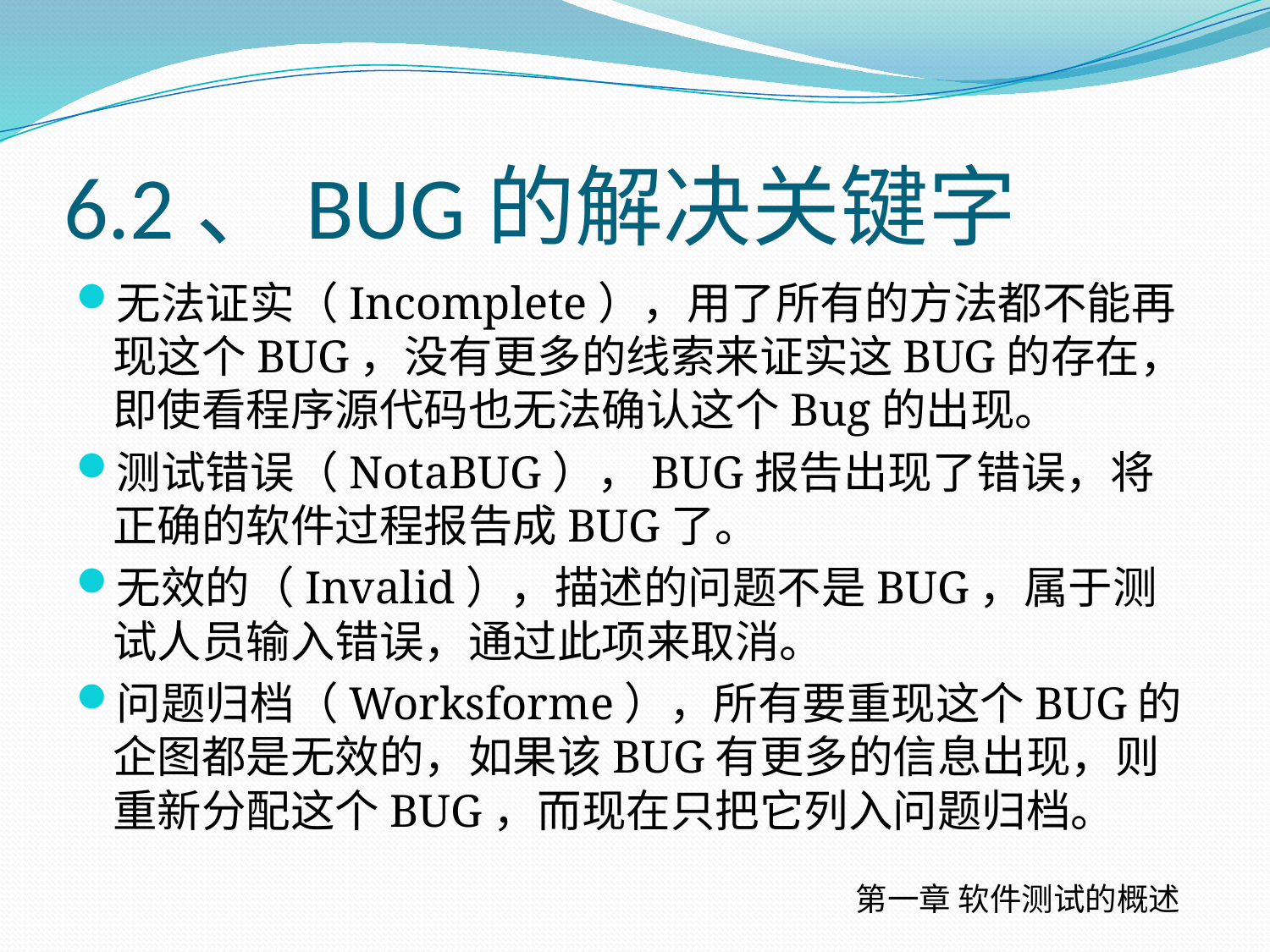

# 6.2、BUG的解决关键字
无法证实（Incomplete），用了所有的方法都不能再现这个BUG，没有更多的线索来证实这BUG的存在，即使看程序源代码也无法确认这个Bug的出现。
测试错误（NotaBUG），BUG报告出现了错误，将正确的软件过程报告成BUG了。
无效的（Invalid），描述的问题不是BUG，属于测试人员输入错误，通过此项来取消。
问题归档（Worksforme），所有要重现这个BUG的企图都是无效的，如果该BUG有更多的信息出现，则重新分配这个BUG，而现在只把它列入问题归档。